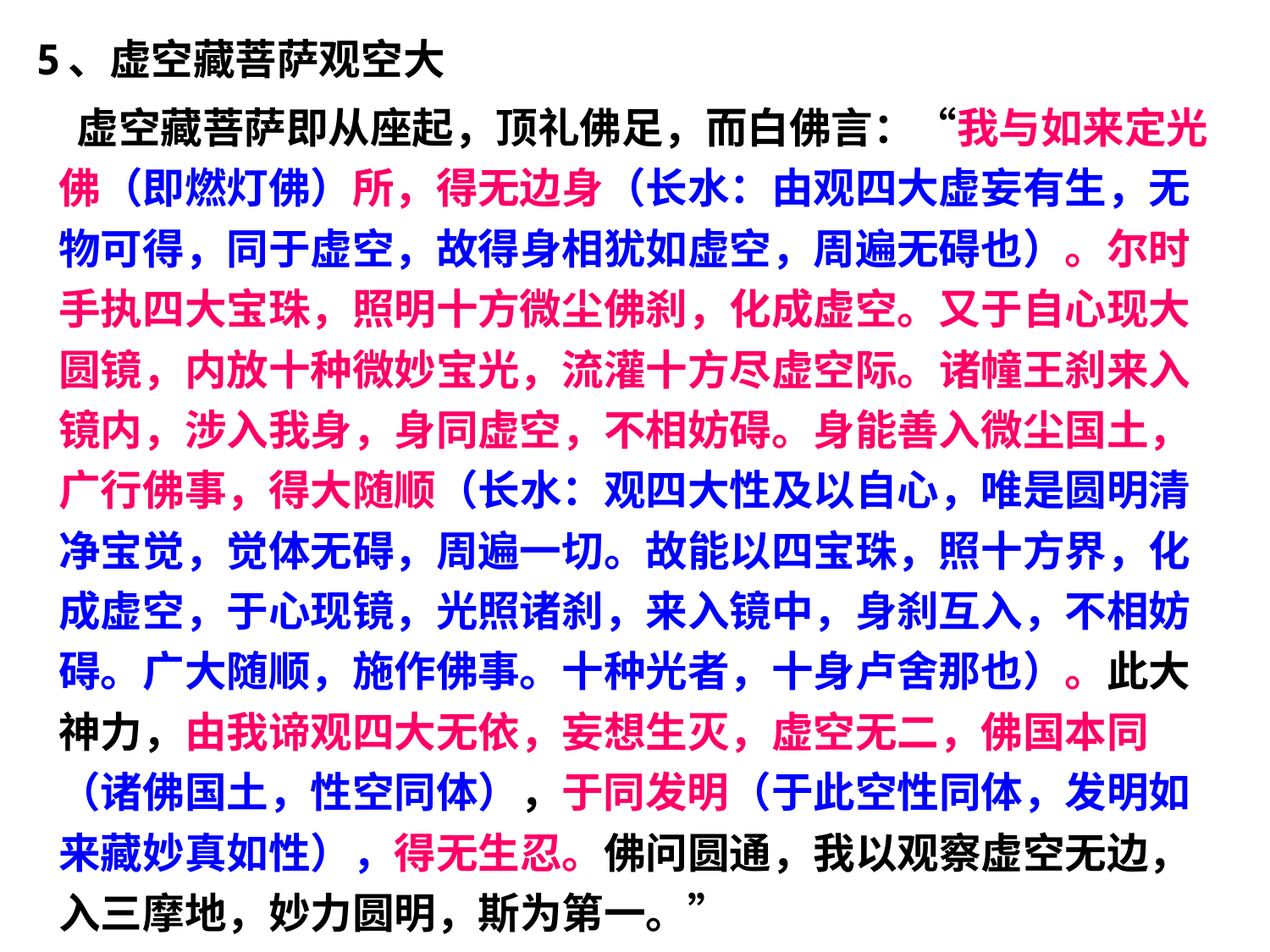

5、虚空藏菩萨观空大
      虚空藏菩萨即从座起，顶礼佛足，而白佛言：“我与如来定光佛（即燃灯佛）所，得无边身（长水：由观四大虚妄有生，无物可得，同于虚空，故得身相犹如虚空，周遍无碍也）。尔时手执四大宝珠，照明十方微尘佛刹，化成虚空。又于自心现大圆镜，内放十种微妙宝光，流灌十方尽虚空际。诸幢王刹来入镜内，涉入我身，身同虚空，不相妨碍。身能善入微尘国土，广行佛事，得大随顺（长水：观四大性及以自心，唯是圆明清净宝觉，觉体无碍，周遍一切。故能以四宝珠，照十方界，化成虚空，于心现镜，光照诸刹，来入镜中，身刹互入，不相妨碍。广大随顺，施作佛事。十种光者，十身卢舍那也）。此大神力，由我谛观四大无依，妄想生灭，虚空无二，佛国本同（诸佛国土，性空同体），于同发明（于此空性同体，发明如来藏妙真如性），得无生忍。佛问圆通，我以观察虚空无边，入三摩地，妙力圆明，斯为第一。”